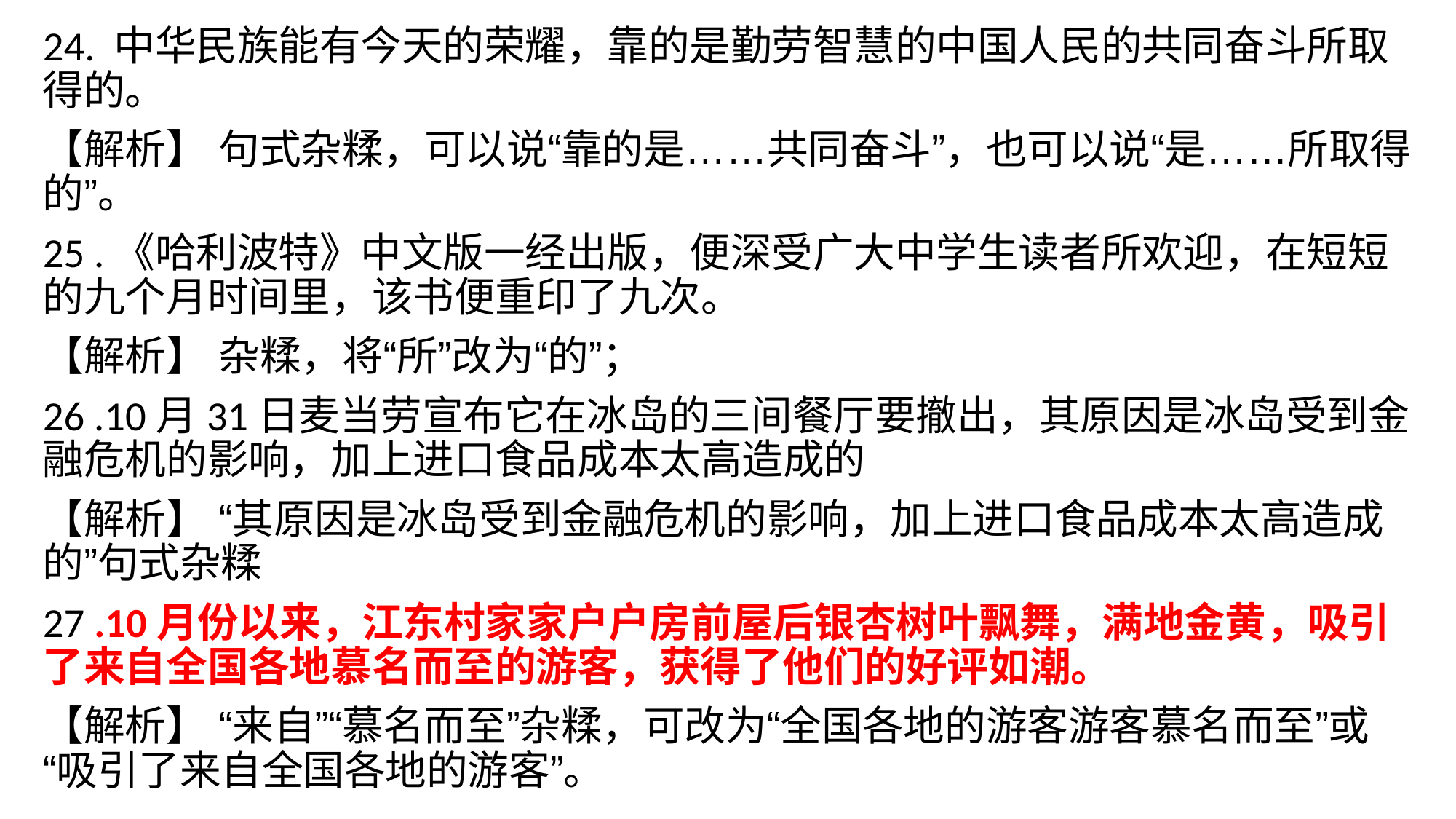

24. 中华民族能有今天的荣耀，靠的是勤劳智慧的中国人民的共同奋斗所取得的。
【解析】 句式杂糅，可以说“靠的是……共同奋斗”，也可以说“是……所取得的”。
25 .《哈利波特》中文版一经出版，便深受广大中学生读者所欢迎，在短短的九个月时间里，该书便重印了九次。
【解析】 杂糅，将“所”改为“的”；
26 .10月31日麦当劳宣布它在冰岛的三间餐厅要撤出，其原因是冰岛受到金融危机的影响，加上进口食品成本太高造成的
【解析】 “其原因是冰岛受到金融危机的影响，加上进口食品成本太高造成的”句式杂糅
27 .10月份以来，江东村家家户户房前屋后银杏树叶飘舞，满地金黄，吸引了来自全国各地慕名而至的游客，获得了他们的好评如潮。
【解析】 “来自”“慕名而至”杂糅，可改为“全国各地的游客游客慕名而至”或“吸引了来自全国各地的游客”。